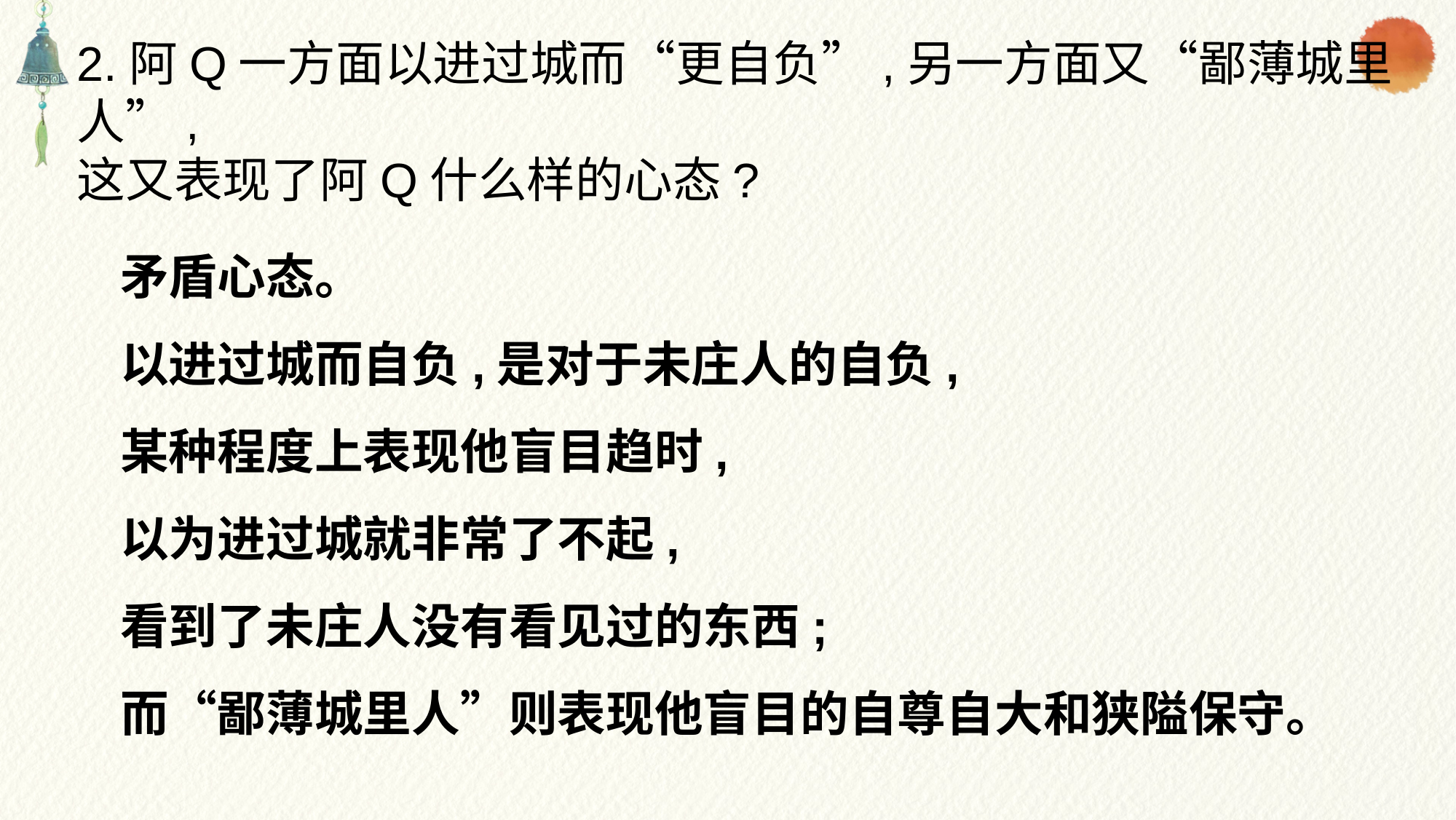

2.阿Q一方面以进过城而“更自负”,另一方面又“鄙薄城里人”,
这又表现了阿Q什么样的心态?
矛盾心态。
以进过城而自负,是对于未庄人的自负,
某种程度上表现他盲目趋时,
以为进过城就非常了不起,
看到了未庄人没有看见过的东西;
而“鄙薄城里人”则表现他盲目的自尊自大和狭隘保守。